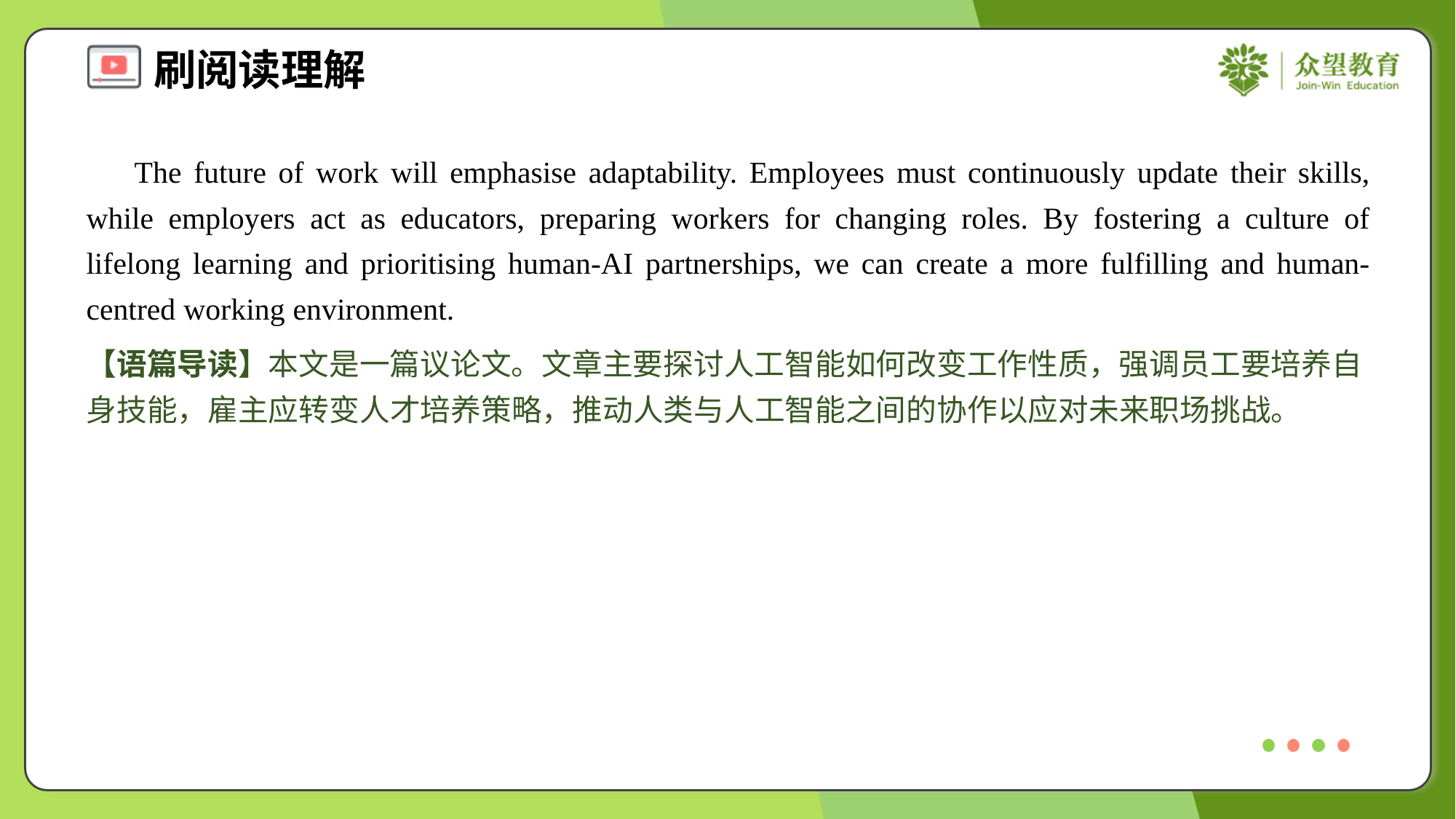

The future of work will emphasise adaptability. Employees must continuously update their skills, while employers act as educators, preparing workers for changing roles. By fostering a culture of lifelong learning and prioritising human-AI partnerships, we can create a more fulfilling and human-centred working environment.
【语篇导读】本文是一篇议论文。文章主要探讨人工智能如何改变工作性质，强调员工要培养自身技能，雇主应转变人才培养策略，推动人类与人工智能之间的协作以应对未来职场挑战。